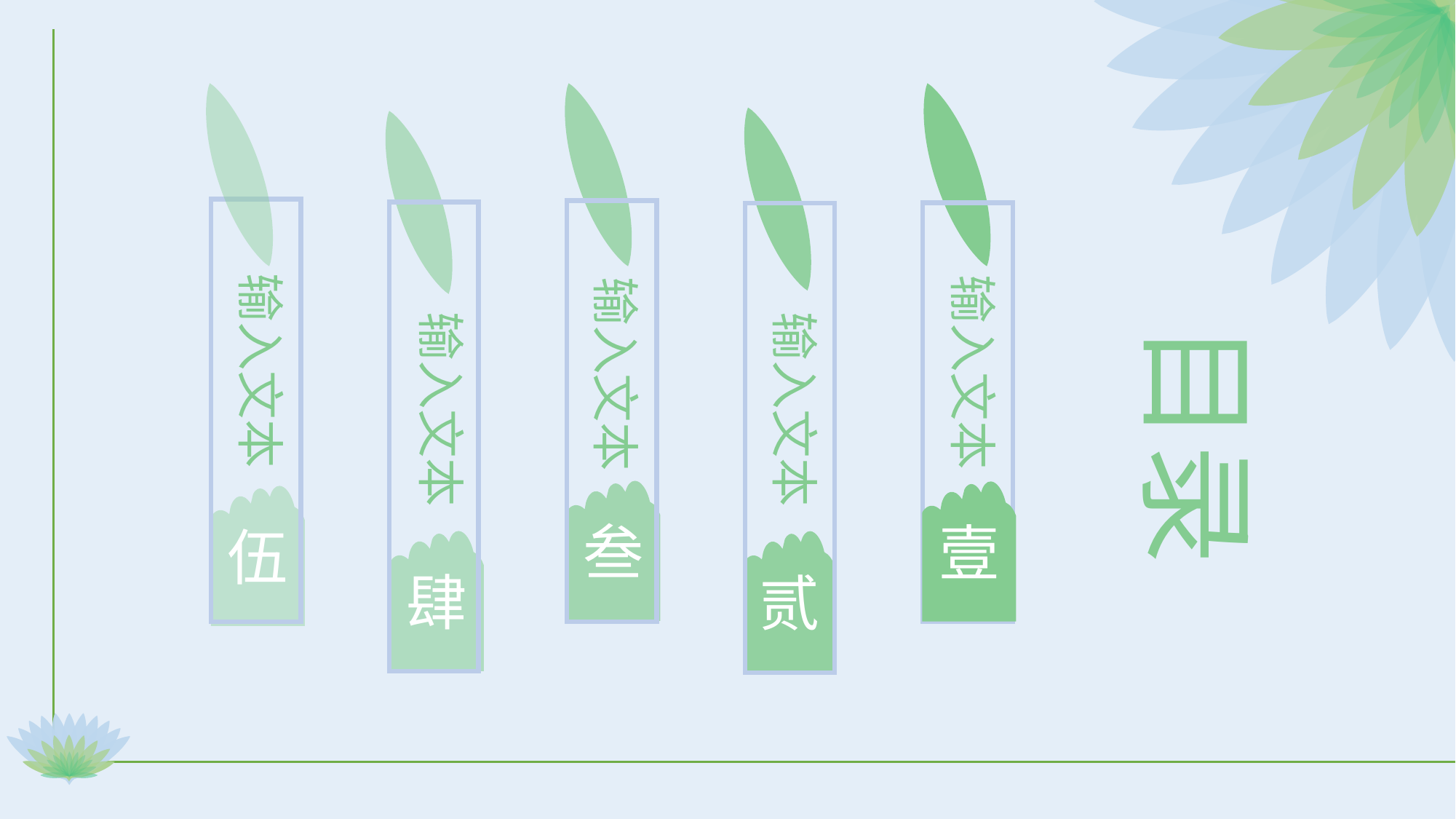

输入文本
伍

输入文本
叁

输入文本
壹

输入文本
贰

输入文本
肆
目录